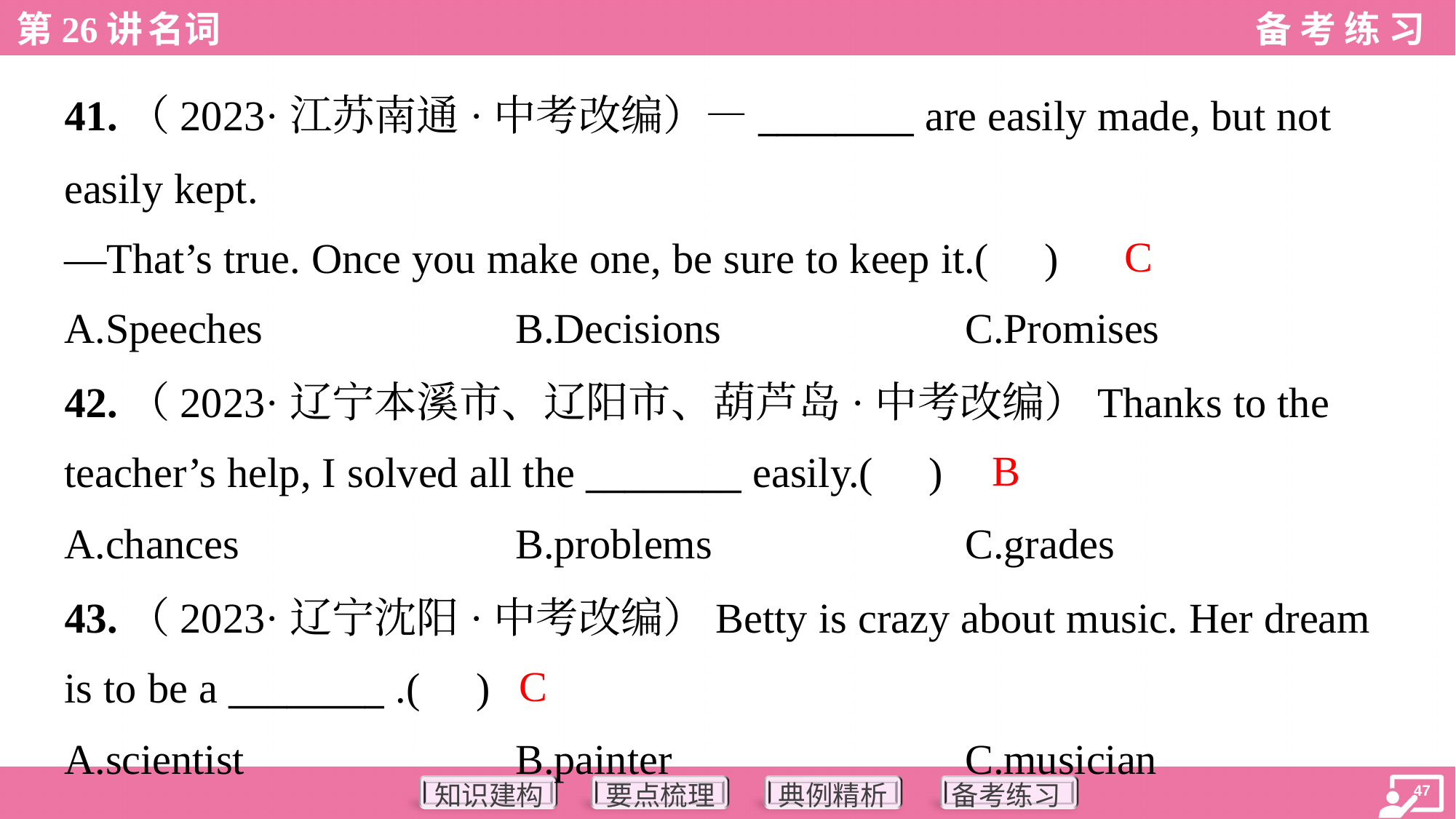

41.（2023·江苏南通·中考改编）—________ are easily made, but not
easily kept.
—That’s true. Once you make one, be sure to keep it.(     )
C
A.Speeches	B.Decisions	C.Promises
42.（2023·辽宁本溪市、辽阳市、葫芦岛·中考改编）Thanks to the
teacher’s help, I solved all the ________ easily.(     )
B
A.chances	B.problems	C.grades
43.（2023·辽宁沈阳·中考改编）Betty is crazy about music. Her dream
is to be a ________ .(     )
C
A.scientist	B.painter	C.musician